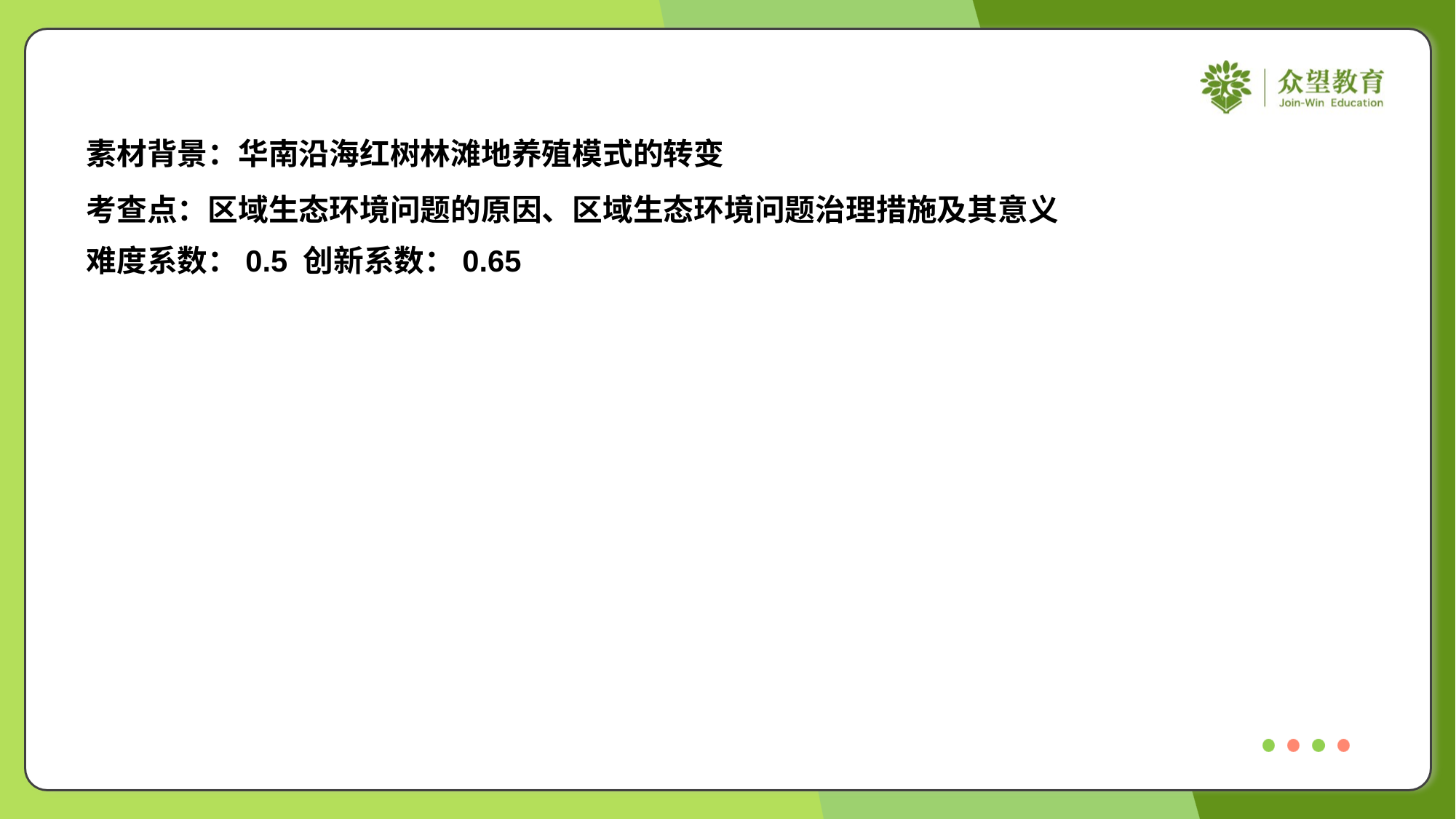

素材背景：华南沿海红树林滩地养殖模式的转变
考查点：区域生态环境问题的原因、区域生态环境问题治理措施及其意义
难度系数：0.5 创新系数：0.65